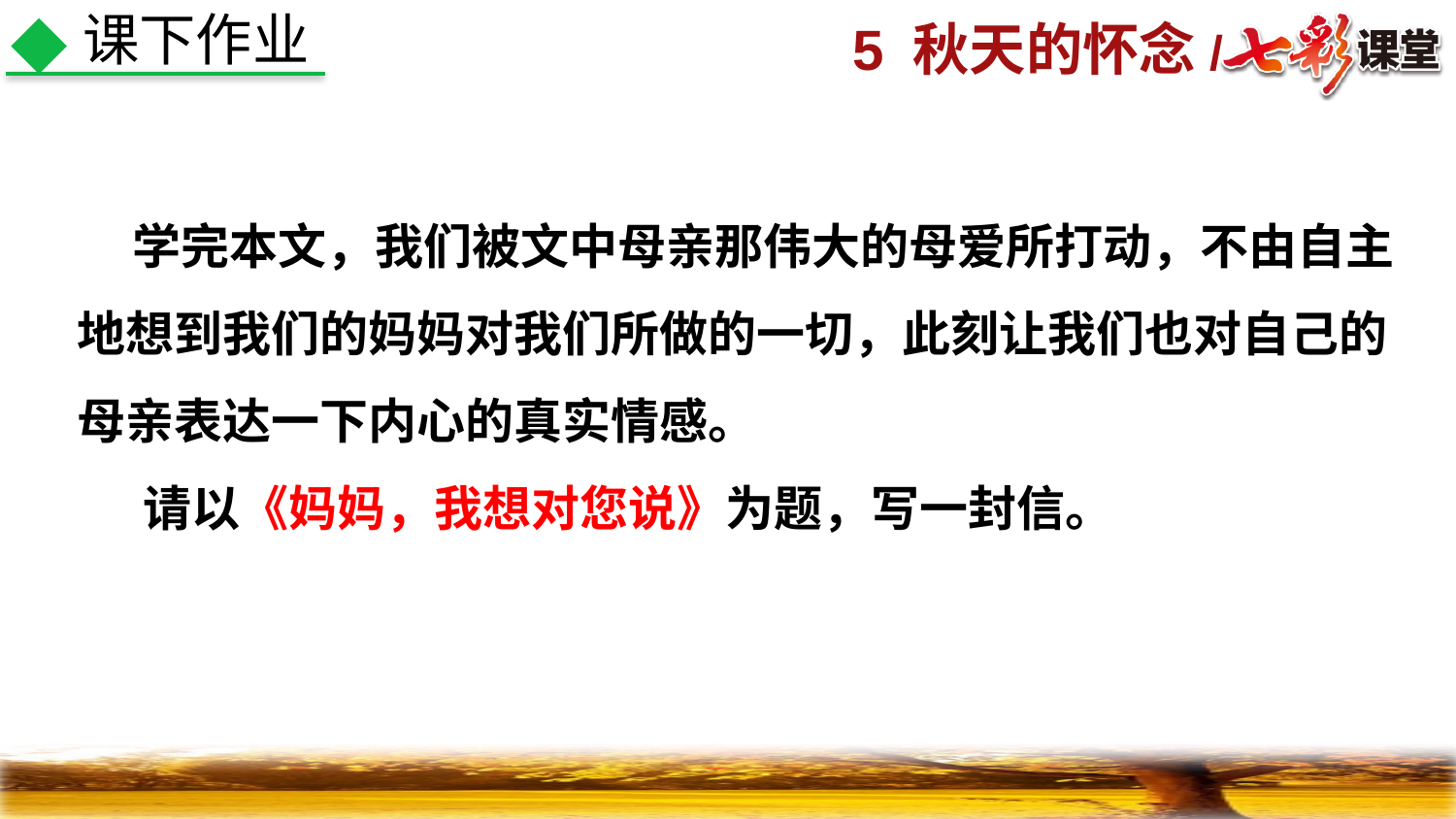

课下作业

    学完本文，我们被文中母亲那伟大的母爱所打动，不由自主地想到我们的妈妈对我们所做的一切，此刻让我们也对自己的母亲表达一下内心的真实情感。
     请以《妈妈，我想对您说》为题，写一封信。